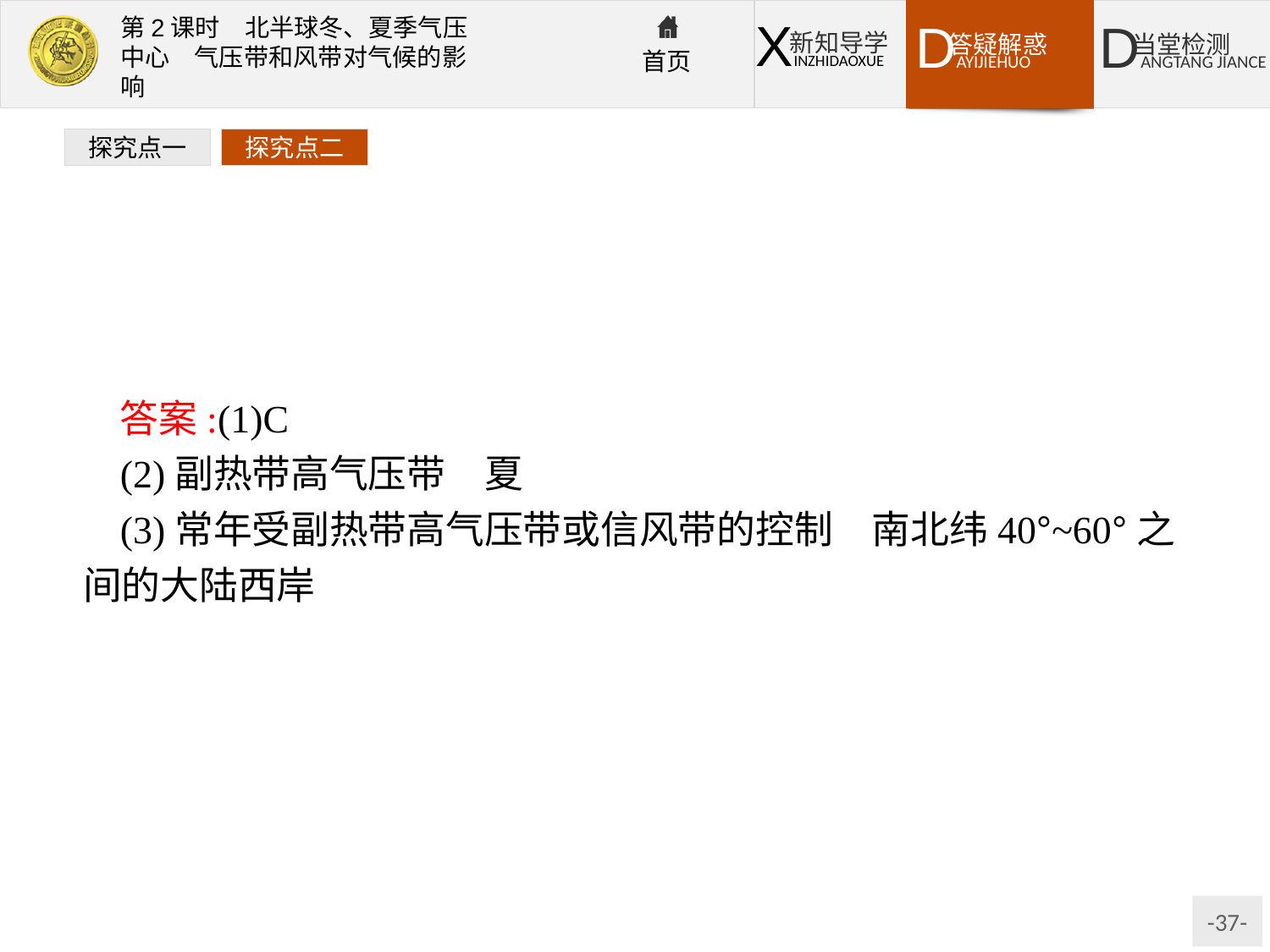

探究点一
探究点二
答案:(1)C
(2)副热带高气压带　夏
(3)常年受副热带高气压带或信风带的控制　南北纬40°~60°之间的大陆西岸